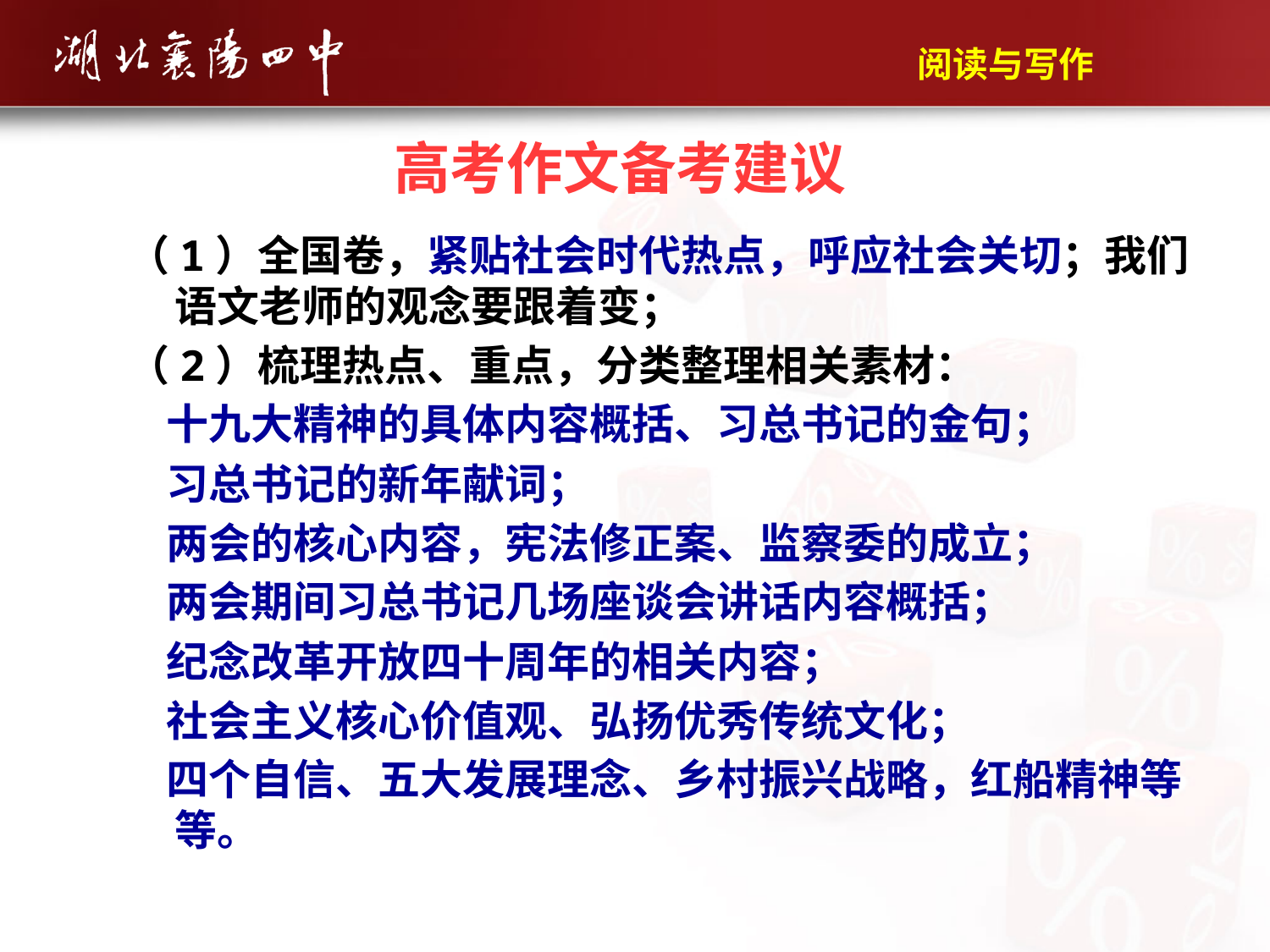

阅读与写作
高考作文备考建议
（1）全国卷，紧贴社会时代热点，呼应社会关切；我们语文老师的观念要跟着变；
（2）梳理热点、重点，分类整理相关素材：
   十九大精神的具体内容概括、习总书记的金句；
   习总书记的新年献词；
   两会的核心内容，宪法修正案、监察委的成立；
   两会期间习总书记几场座谈会讲话内容概括；
   纪念改革开放四十周年的相关内容；
   社会主义核心价值观、弘扬优秀传统文化；
   四个自信、五大发展理念、乡村振兴战略，红船精神等等。